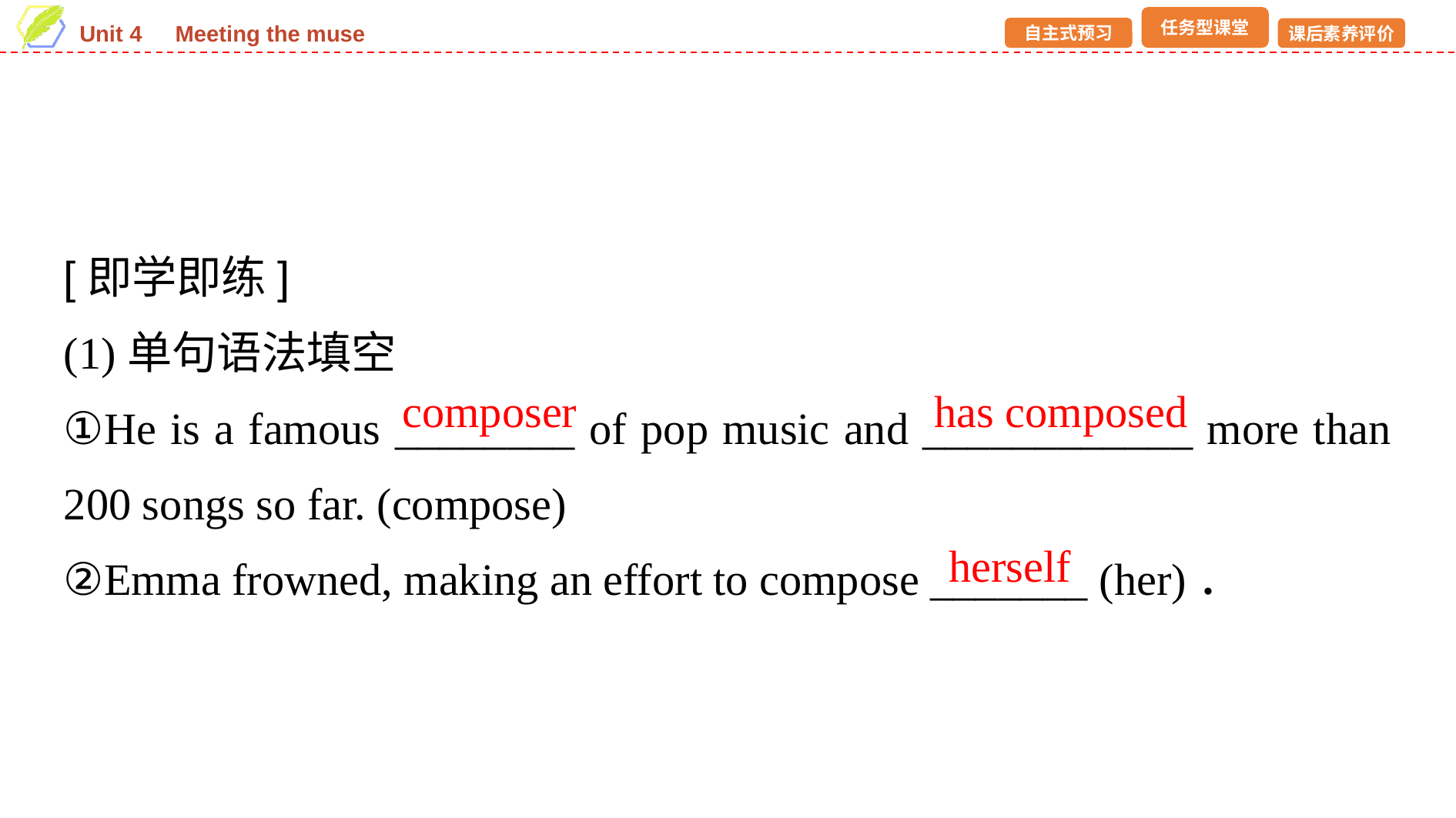

[即学即练]
(1)单句语法填空
①He is a famous ________ of pop music and ____________ more than 200 songs so far. (compose)
②Emma frowned, making an effort to compose _______ (her)．
composer
has composed
herself